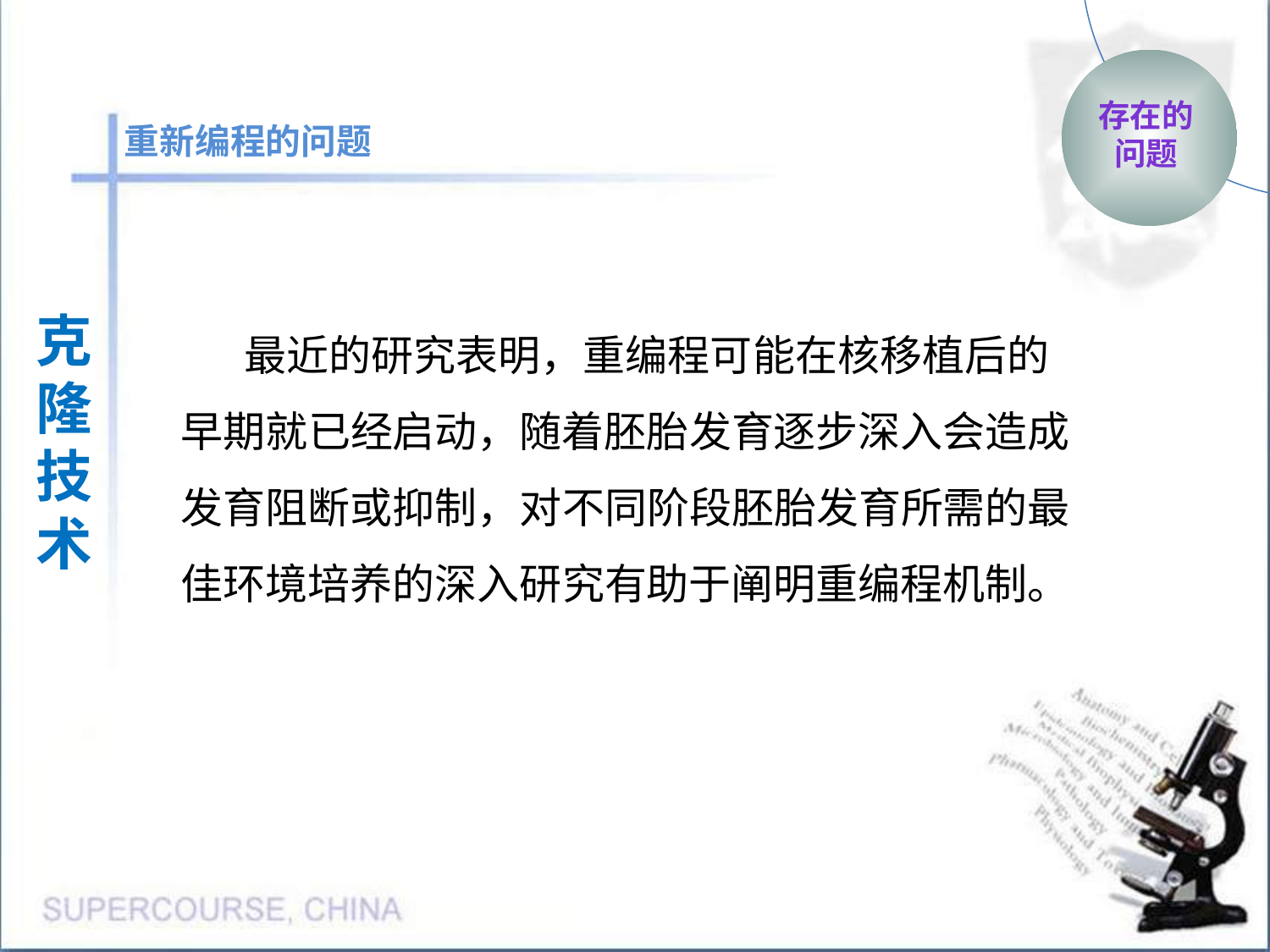

存在的问题
重新编程的问题
最近的研究表明，重编程可能在核移植后的早期就已经启动，随着胚胎发育逐步深入会造成发育阻断或抑制，对不同阶段胚胎发育所需的最佳环境培养的深入研究有助于阐明重编程机制。
克隆
技术